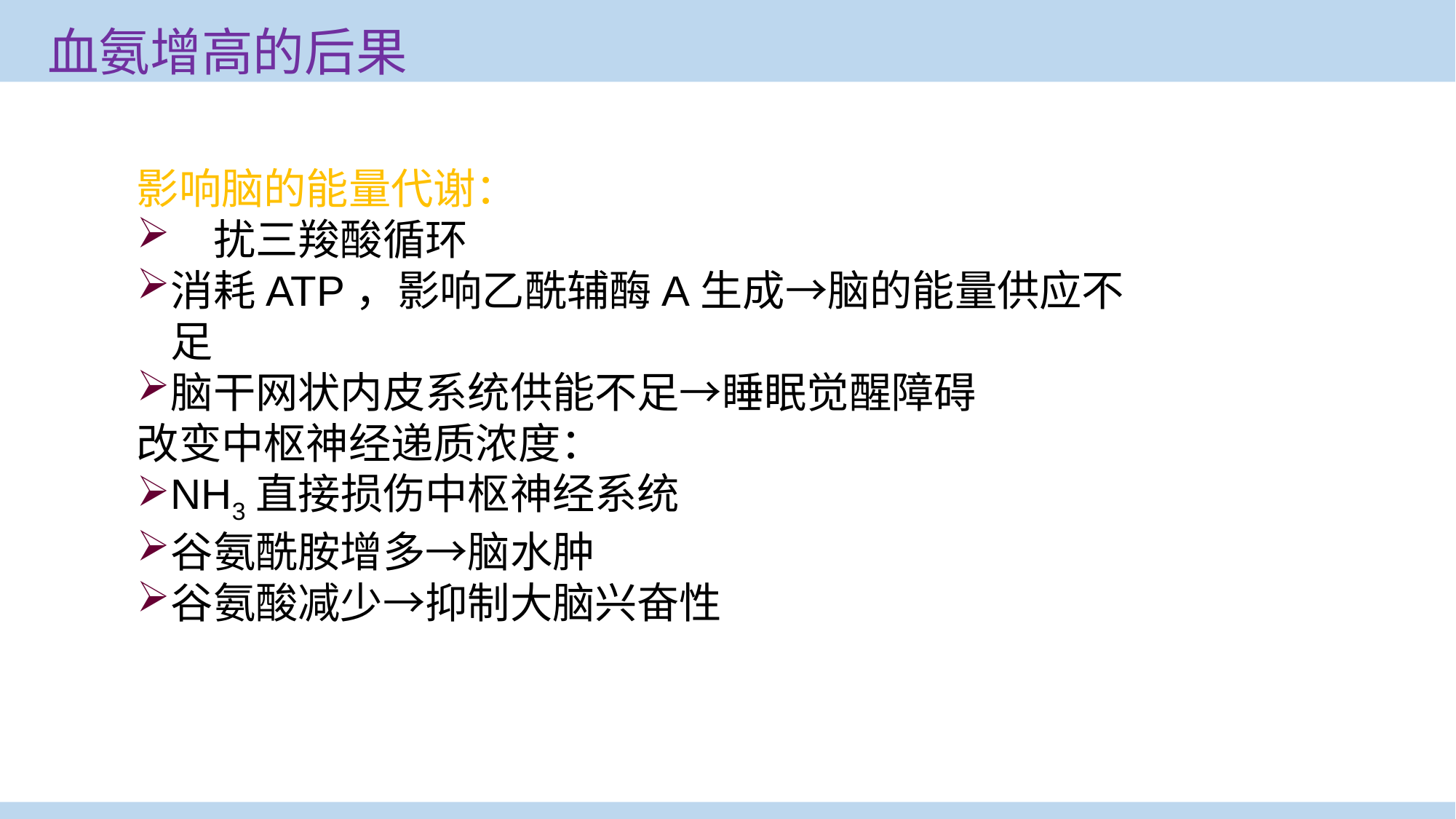

# 血氨增高的后果
影响脑的能量代谢：
干扰三羧酸循环
消耗ATP，影响乙酰辅酶A生成→脑的能量供应不足
脑干网状内皮系统供能不足→睡眠觉醒障碍
改变中枢神经递质浓度：
NH3直接损伤中枢神经系统
谷氨酰胺增多→脑水肿
谷氨酸减少→抑制大脑兴奋性